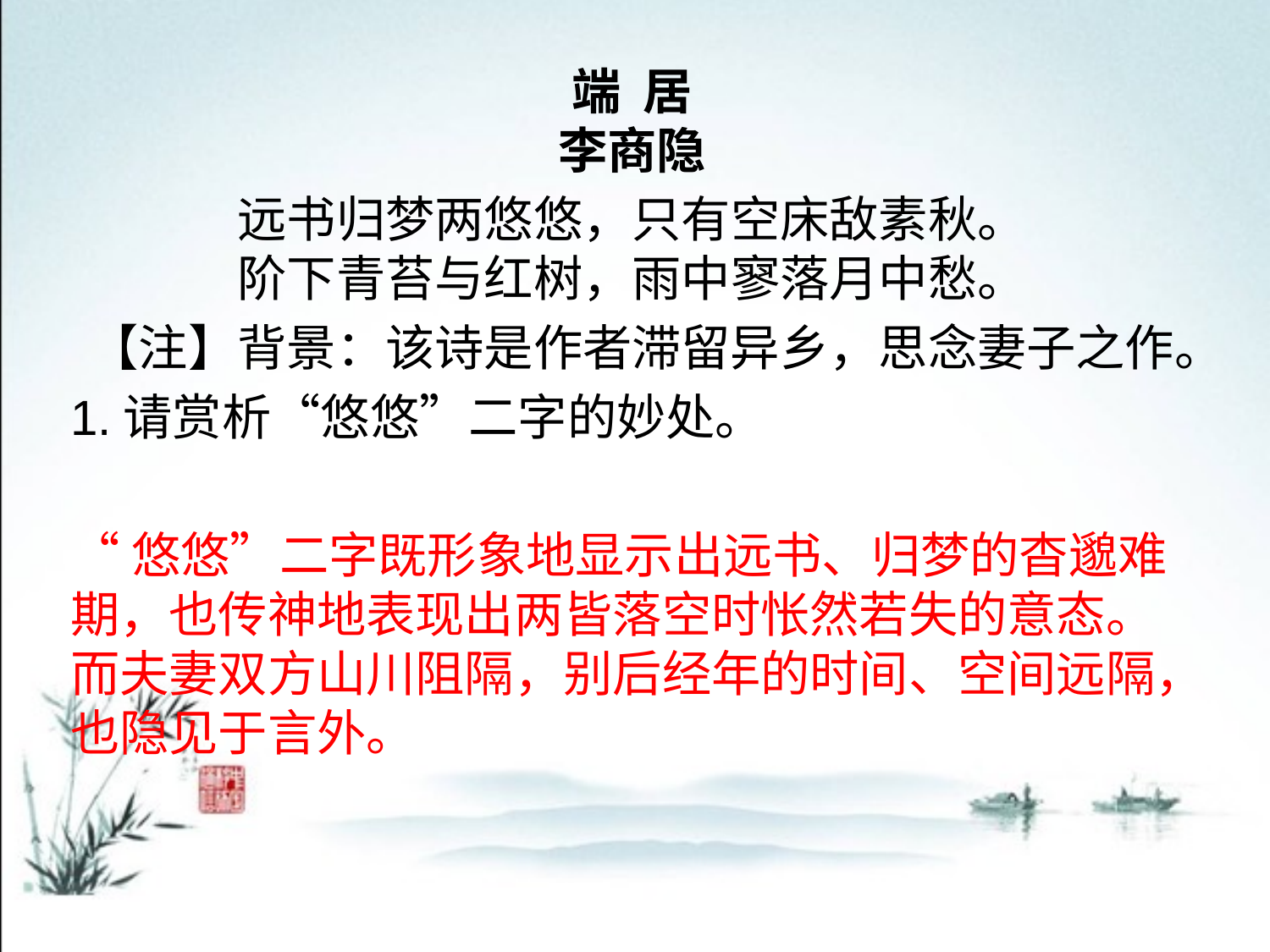

端  居
李商隐
远书归梦两悠悠，只有空床敌素秋。
阶下青苔与红树，雨中寥落月中愁。
【注】背景：该诗是作者滞留异乡，思念妻子之作。
1.请赏析“悠悠”二字的妙处。

“悠悠”二字既形象地显示出远书、归梦的杳邈难期，也传神地表现出两皆落空时怅然若失的意态。而夫妻双方山川阻隔，别后经年的时间、空间远隔，也隐见于言外。